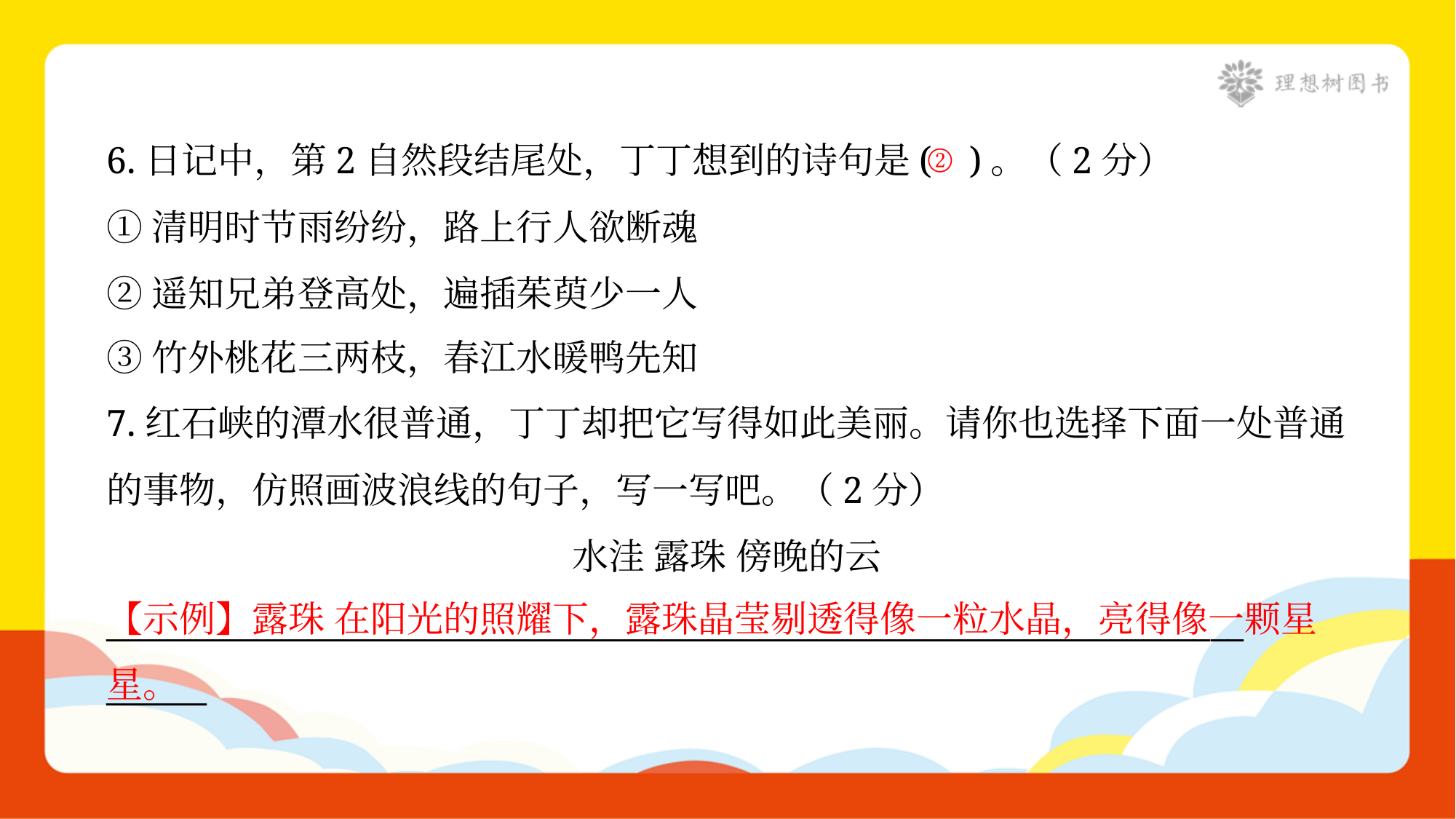

6.日记中，第2自然段结尾处，丁丁想到的诗句是(    )。（2分）
①清明时节雨纷纷，路上行人欲断魂
②遥知兄弟登高处，遍插茱萸少一人
③竹外桃花三两枝，春江水暖鸭先知
②
7.红石峡的潭水很普通，丁丁却把它写得如此美丽。请你也选择下面一处普通
的事物，仿照画波浪线的句子，写一写吧。（2分）
水洼 露珠 傍晚的云
____________________________________________________________________
______
【示例】露珠 在阳光的照耀下，露珠晶莹剔透得像一粒水晶，亮得像一颗星星。